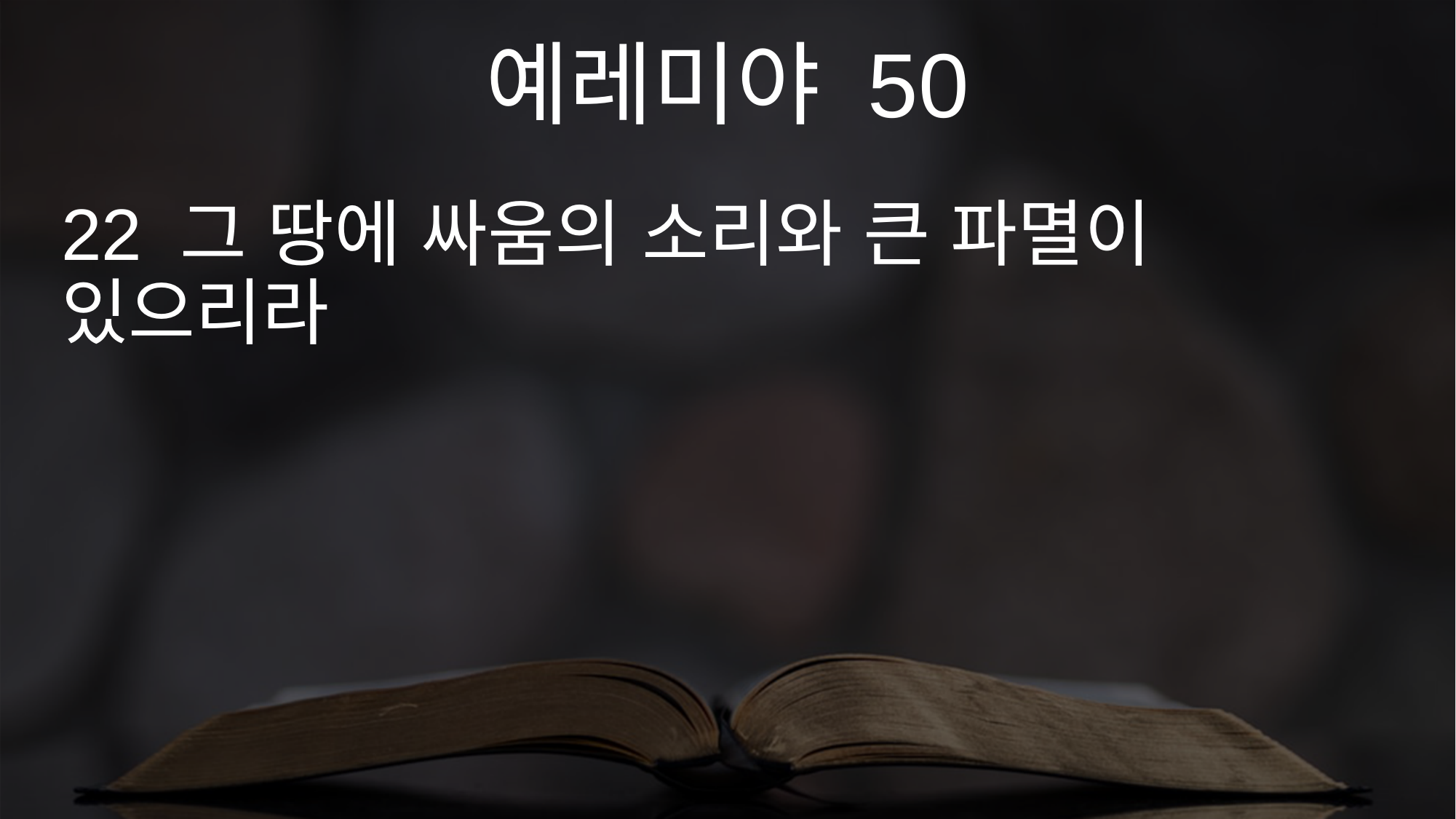

예레미야 50
22 그 땅에 싸움의 소리와 큰 파멸이 있으리라